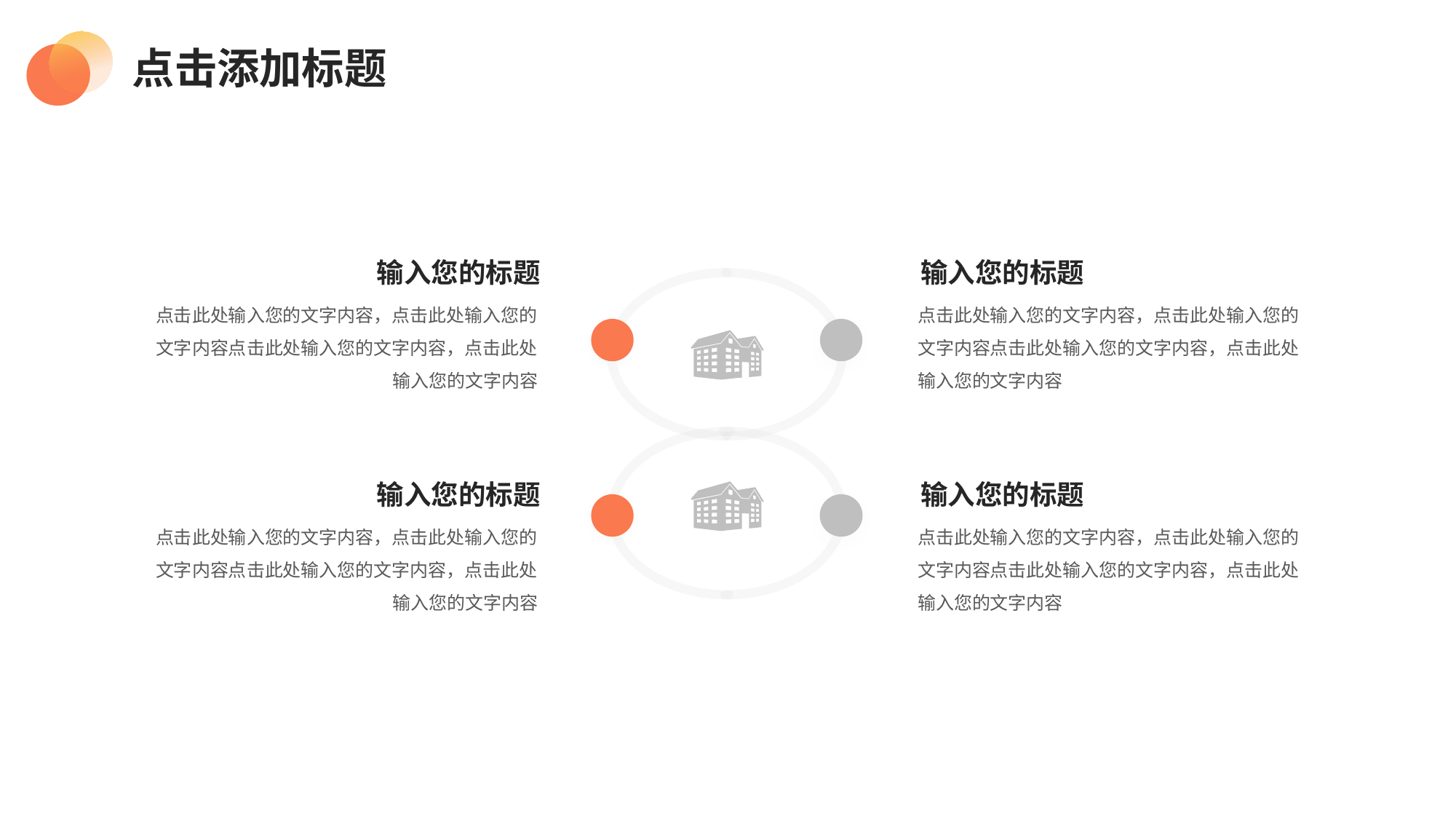

点击添加标题
输入您的标题
输入您的标题

点击此处输入您的文字内容，点击此处输入您的文字内容点击此处输入您的文字内容，点击此处输入您的文字内容

点击此处输入您的文字内容，点击此处输入您的文字内容点击此处输入您的文字内容，点击此处输入您的文字内容

输入您的标题
输入您的标题

点击此处输入您的文字内容，点击此处输入您的文字内容点击此处输入您的文字内容，点击此处输入您的文字内容

点击此处输入您的文字内容，点击此处输入您的文字内容点击此处输入您的文字内容，点击此处输入您的文字内容